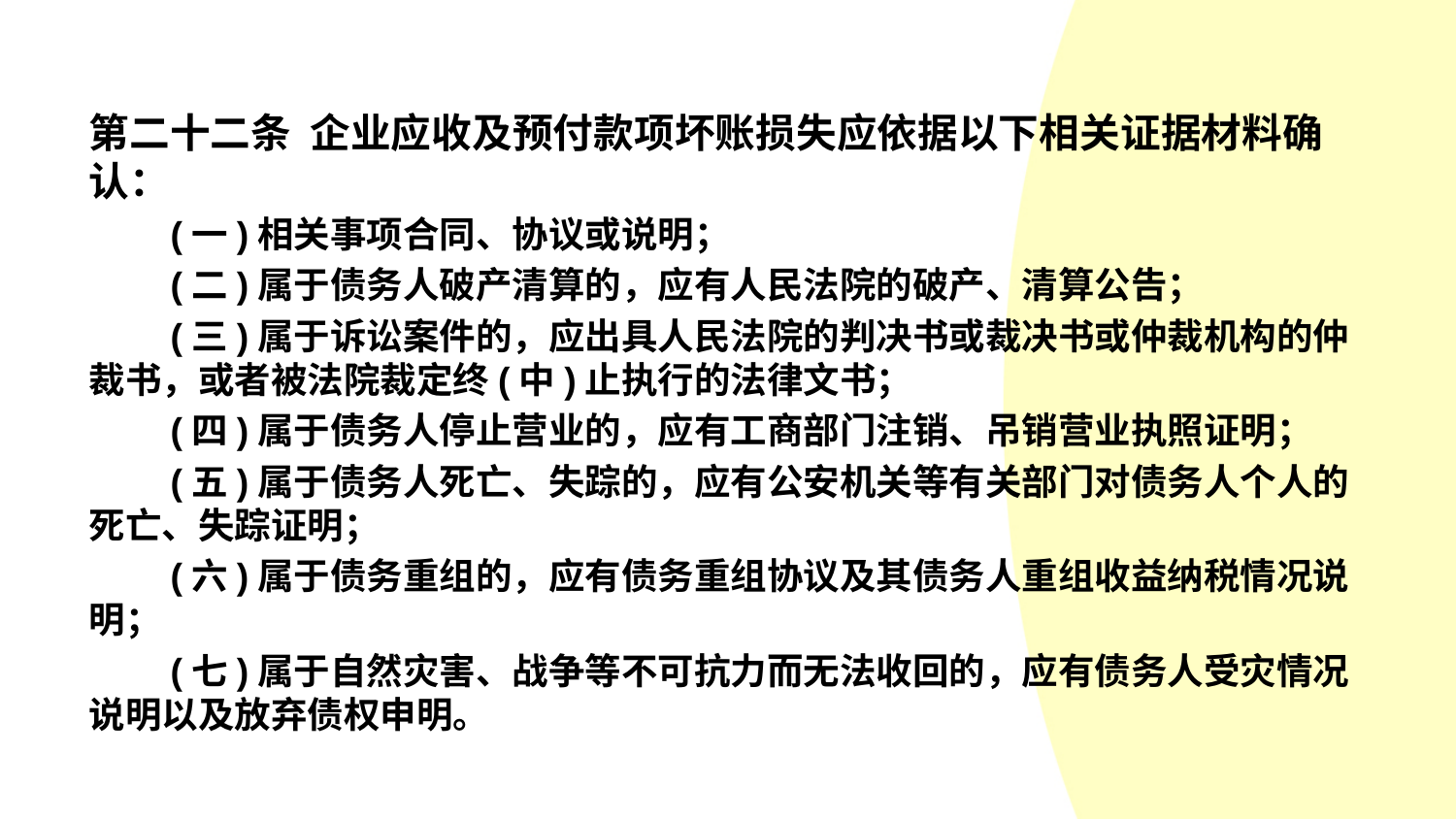

#
第二十二条  企业应收及预付款项坏账损失应依据以下相关证据材料确认：
　　(一)相关事项合同、协议或说明；
　　(二)属于债务人破产清算的，应有人民法院的破产、清算公告；
　　(三)属于诉讼案件的，应出具人民法院的判决书或裁决书或仲裁机构的仲裁书，或者被法院裁定终(中)止执行的法律文书；
　　(四)属于债务人停止营业的，应有工商部门注销、吊销营业执照证明；
　　(五)属于债务人死亡、失踪的，应有公安机关等有关部门对债务人个人的死亡、失踪证明；
　　(六)属于债务重组的，应有债务重组协议及其债务人重组收益纳税情况说明；
　　(七)属于自然灾害、战争等不可抗力而无法收回的，应有债务人受灾情况说明以及放弃债权申明。